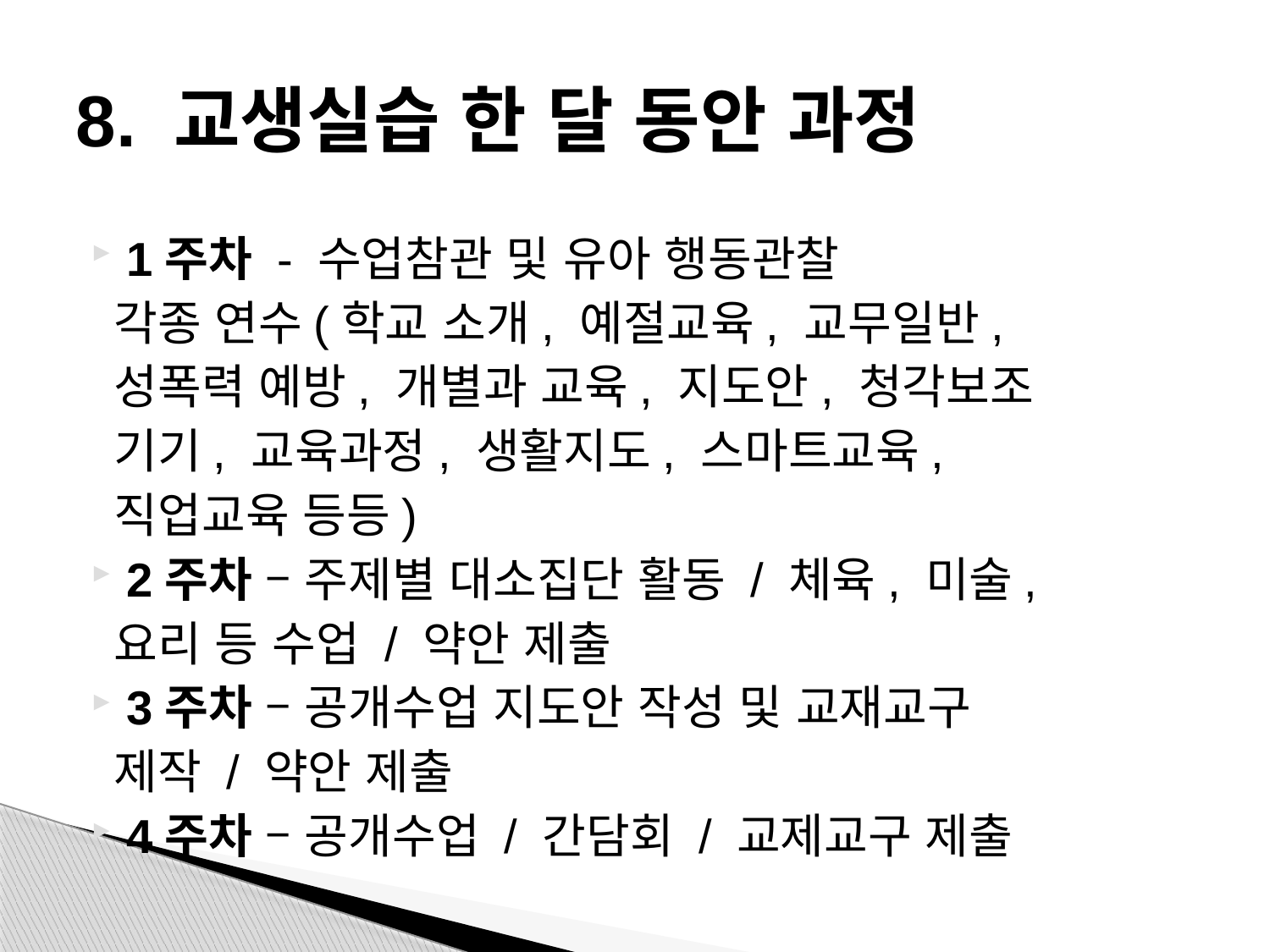

# 8. 교생실습 한 달 동안 과정
1주차 - 수업참관 및 유아 행동관찰
  각종 연수(학교 소개, 예절교육, 교무일반,
  성폭력 예방, 개별과 교육, 지도안, 청각보조
  기기, 교육과정, 생활지도, 스마트교육,
  직업교육 등등)
2주차 – 주제별 대소집단 활동 / 체육, 미술,
  요리 등 수업 / 약안 제출
3주차 – 공개수업 지도안 작성 및 교재교구
  제작 / 약안 제출
4주차 – 공개수업 / 간담회 / 교제교구 제출